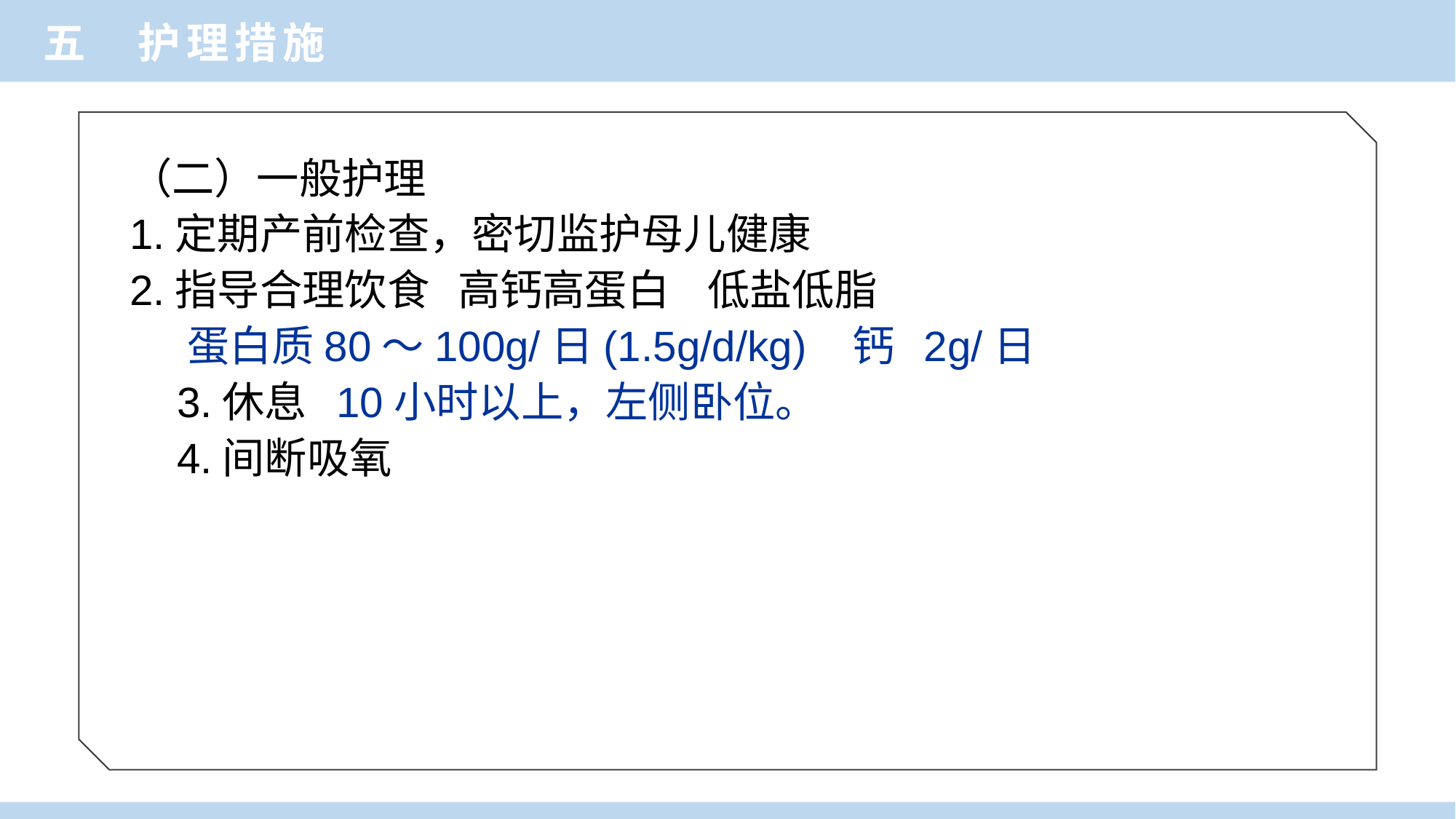

五   护理措施

（二）一般护理
1.定期产前检查，密切监护母儿健康
2.指导合理饮食   高钙高蛋白    低盐低脂
     蛋白质80～100g/日(1.5g/d/kg)   钙  2g/日
    3.休息  10小时以上，左侧卧位。
    4.间断吸氧